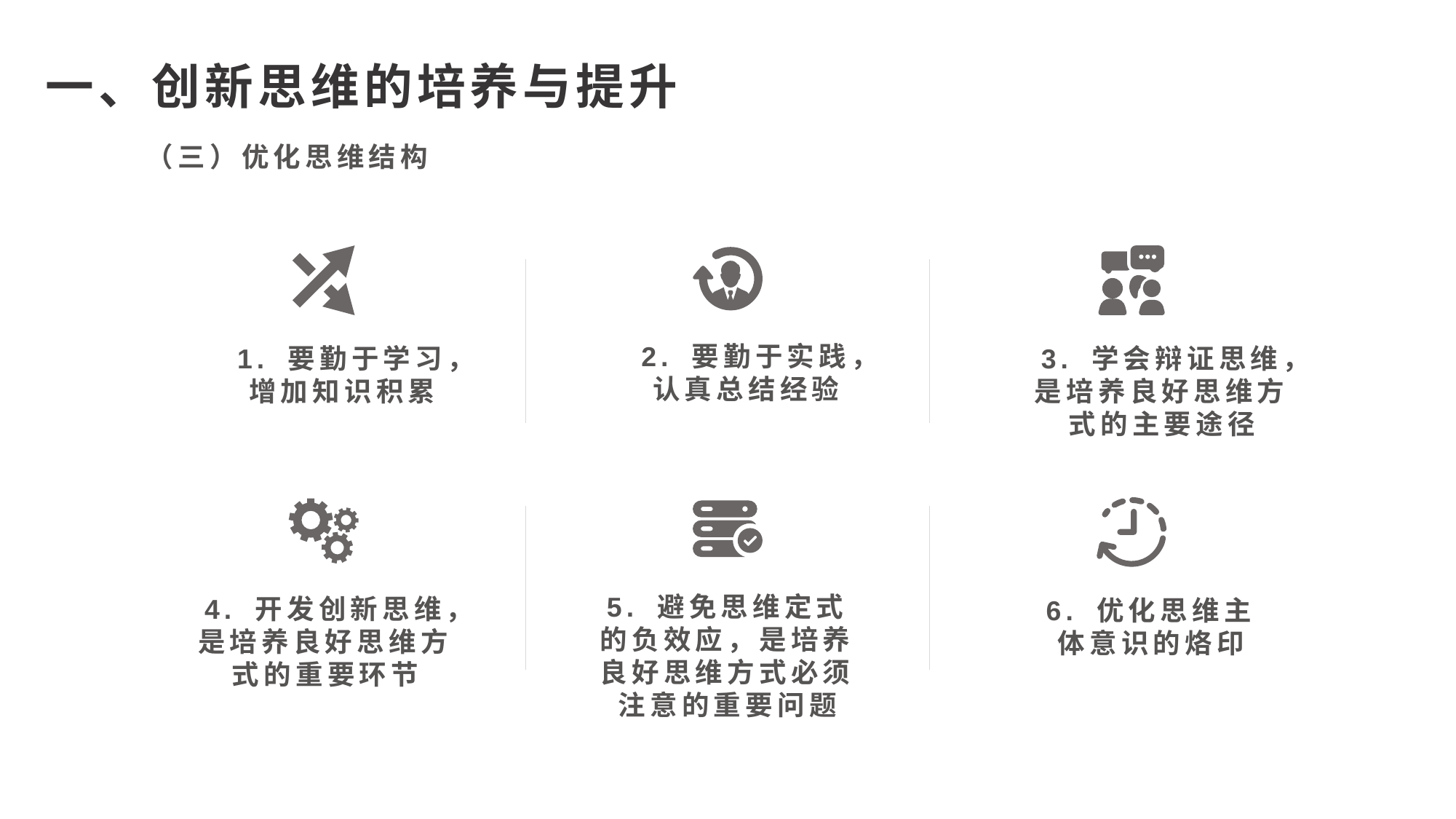

一、创新思维的培养与提升
（三）优化思维结构

1. 要勤于学习，增加知识积累

3. 学会辩证思维，是培养良好思维方式的主要途径

2. 要勤于实践，认真总结经验

6. 优化思维主体意识的烙印

4. 开发创新思维，是培养良好思维方式的重要环节

5. 避免思维定式的负效应，是培养良好思维方式必须注意的重要问题